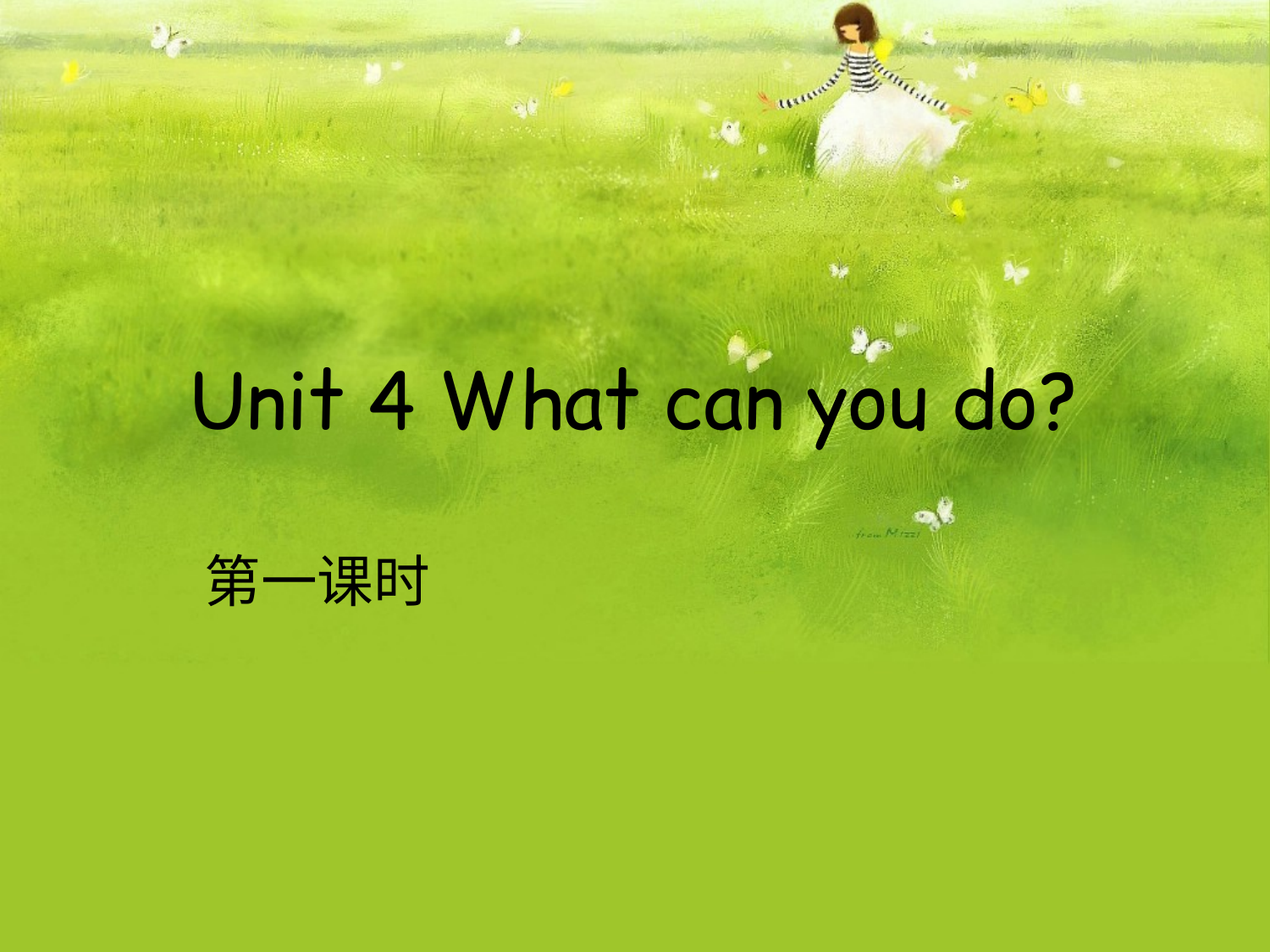

Unit 4 What can you do?
第一课时